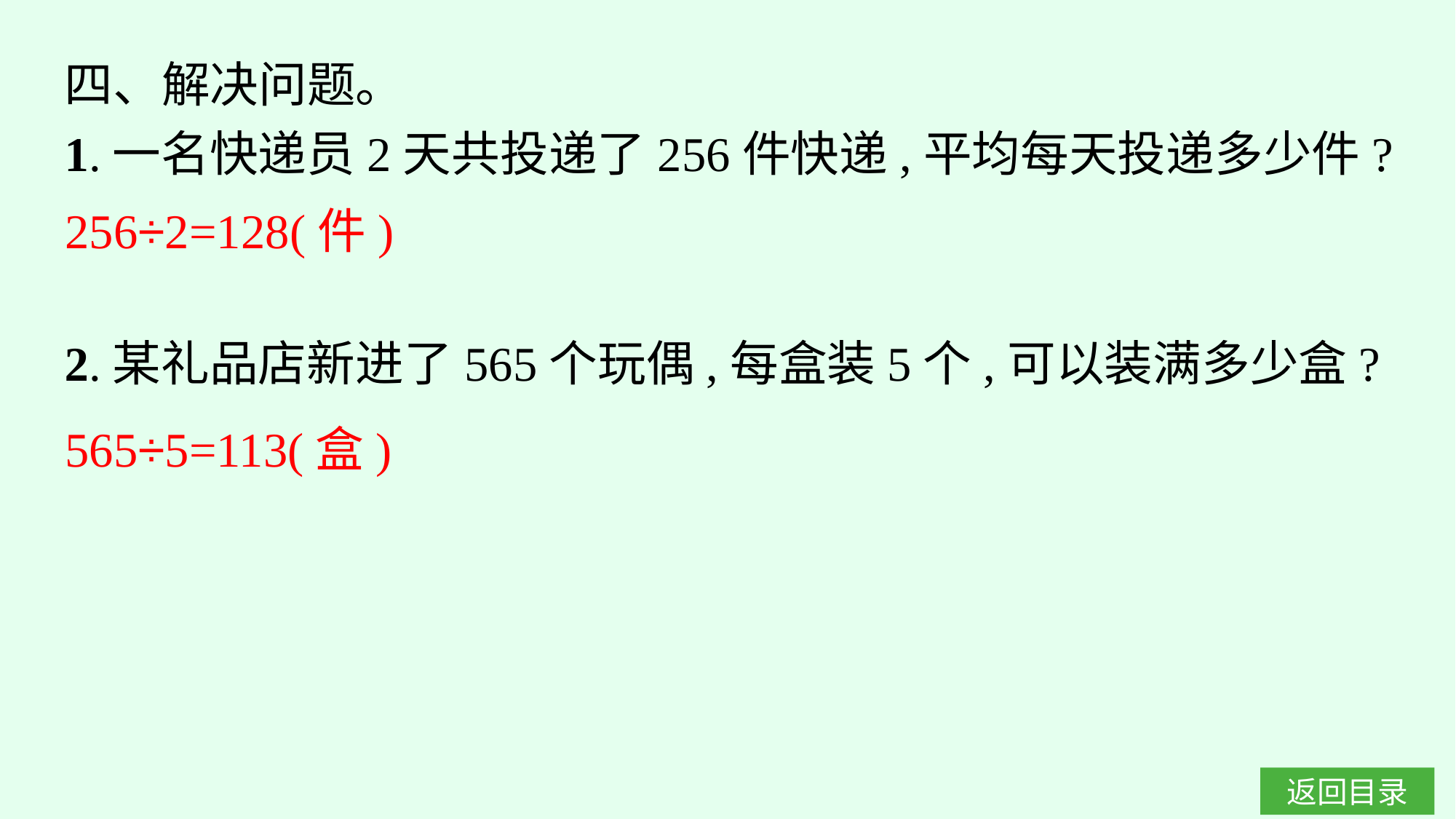

四、解决问题。
1.一名快递员2天共投递了256件快递,平均每天投递多少件?

2.某礼品店新进了565个玩偶,每盒装5个,可以装满多少盒?

256÷2=128(件)
565÷5=113(盒)